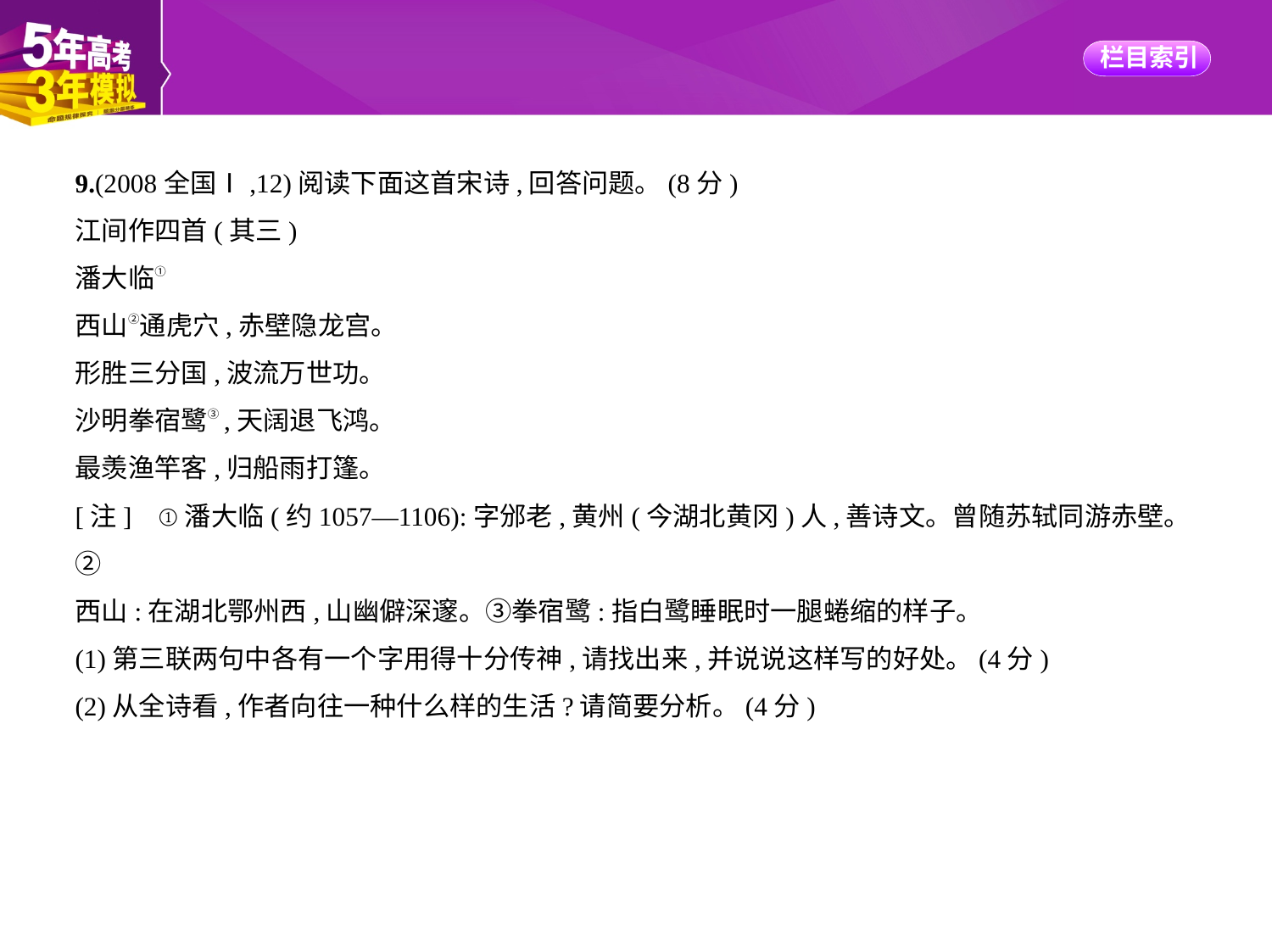

9.(2008全国Ⅰ,12)阅读下面这首宋诗,回答问题。(8分)
江间作四首(其三)
潘大临①
西山②通虎穴,赤壁隐龙宫。
形胜三分国,波流万世功。
沙明拳宿鹭③,天阔退飞鸿。
最羡渔竿客,归船雨打篷。
[注]    ①潘大临(约1057—1106):字邠老,黄州(今湖北黄冈)人,善诗文。曾随苏轼同游赤壁。②
西山:在湖北鄂州西,山幽僻深邃。③拳宿鹭:指白鹭睡眠时一腿蜷缩的样子。
(1)第三联两句中各有一个字用得十分传神,请找出来,并说说这样写的好处。(4分)
(2)从全诗看,作者向往一种什么样的生活?请简要分析。(4分)